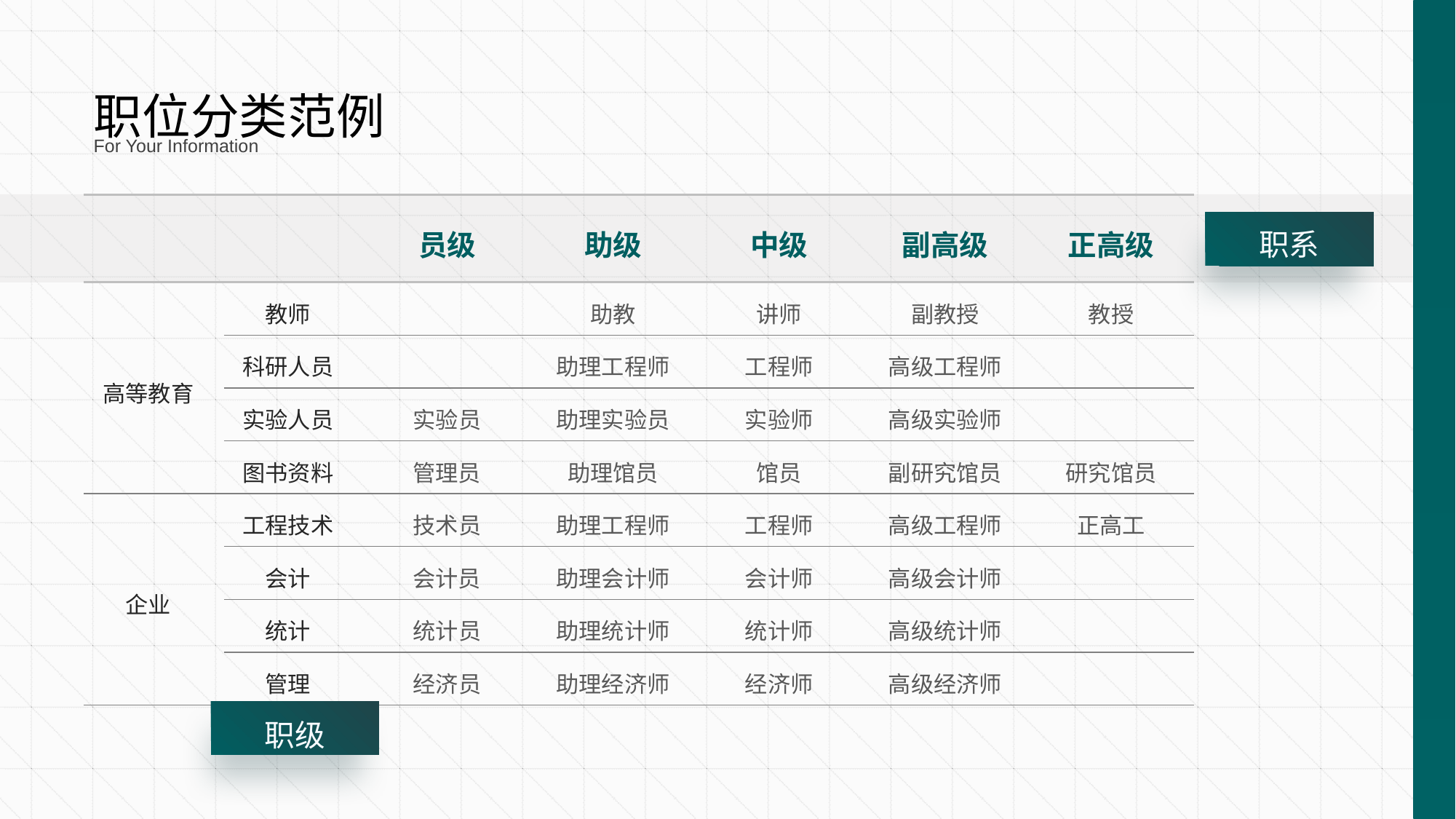

职位分类范例
For Your Information
|  |  | 员级 | 助级 | 中级 | 副高级 | 正高级 |
| --- | --- | --- | --- | --- | --- | --- |
| 高等教育 | 教师 |  | 助教 | 讲师 | 副教授 | 教授 |
|  | 科研人员 |  | 助理工程师 | 工程师 | 高级工程师 |  |
|  | 实验人员 | 实验员 | 助理实验员 | 实验师 | 高级实验师 |  |
|  | 图书资料 | 管理员 | 助理馆员 | 馆员 | 副研究馆员 | 研究馆员 |
| 企业 | 工程技术 | 技术员 | 助理工程师 | 工程师 | 高级工程师 | 正高工 |
|  | 会计 | 会计员 | 助理会计师 | 会计师 | 高级会计师 |  |
|  | 统计 | 统计员 | 助理统计师 | 统计师 | 高级统计师 |  |
|  | 管理 | 经济员 | 助理经济师 | 经济师 | 高级经济师 |  |

职系

职级